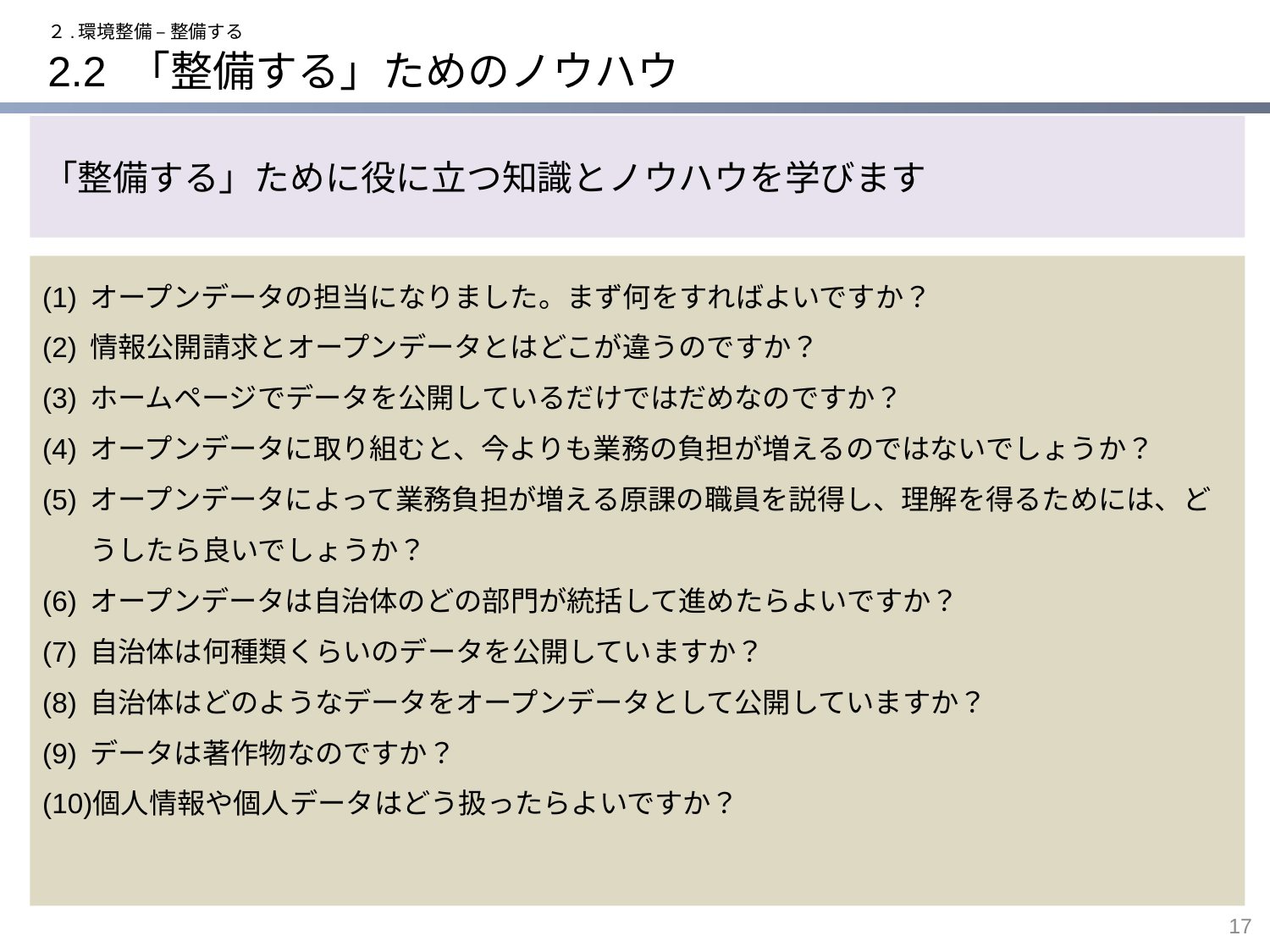

２.環境整備 – 整備する
# 2.2 「整備する」ためのノウハウ
「整備する」ために役に立つ知識とノウハウを学びます
オープンデータの担当になりました。まず何をすればよいですか？
情報公開請求とオープンデータとはどこが違うのですか？
ホームページでデータを公開しているだけではだめなのですか？
オープンデータに取り組むと、今よりも業務の負担が増えるのではないでしょうか？
オープンデータによって業務負担が増える原課の職員を説得し、理解を得るためには、どうしたら良いでしょうか？
オープンデータは自治体のどの部門が統括して進めたらよいですか？
自治体は何種類くらいのデータを公開していますか？
自治体はどのようなデータをオープンデータとして公開していますか？
データは著作物なのですか？
個人情報や個人データはどう扱ったらよいですか？
17